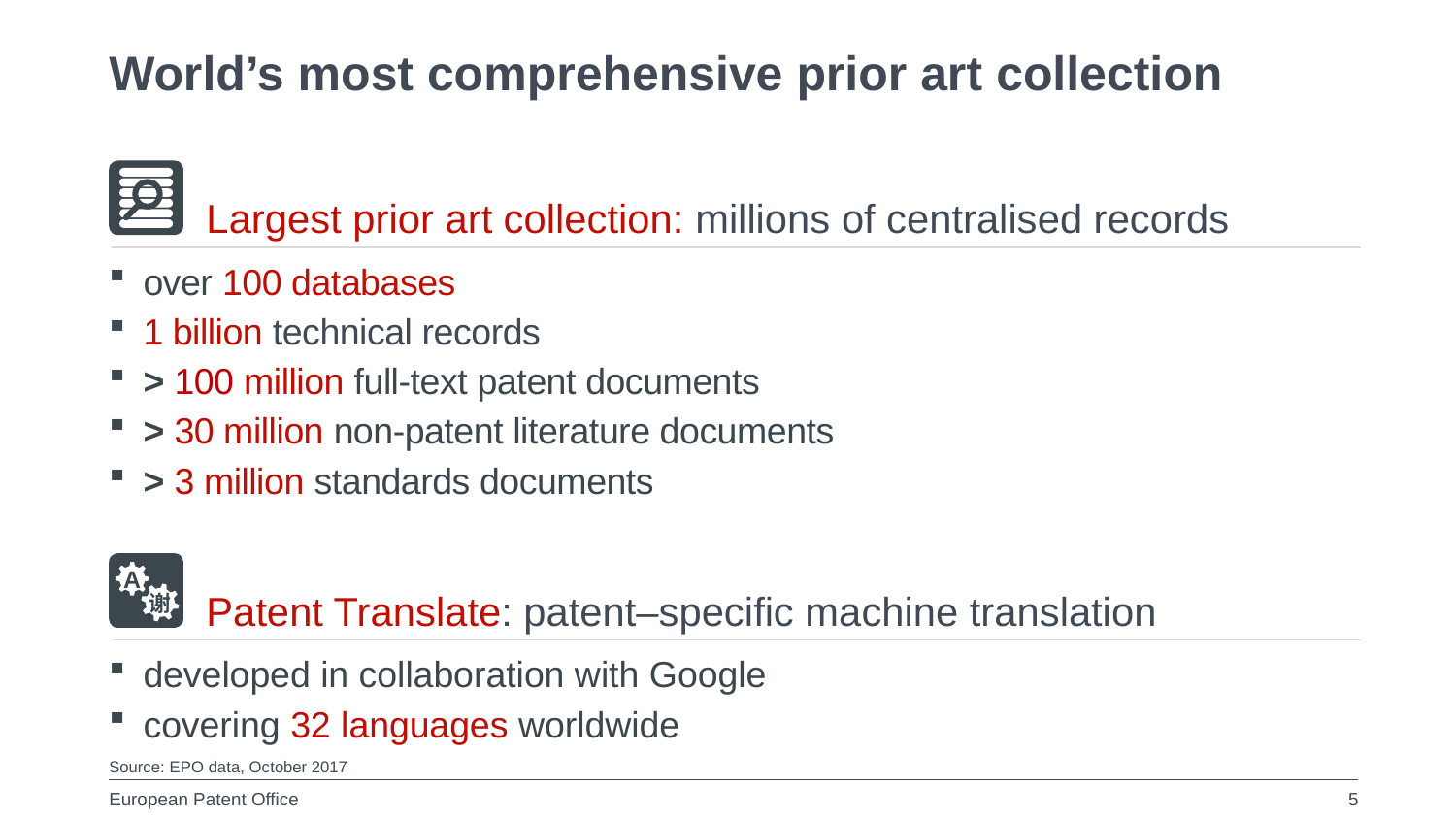

World’s most comprehensive prior art collection

Largest prior art collection: millions of centralised records
over 100 databases
1 billion technical records
> 100 million full-text patent documents
> 30 million non-patent literature documents
> 3 million standards documents

A

谢
Patent Translate: patent–specific machine translation
developed in collaboration with Google
covering 32 languages worldwide
Source: EPO data, October 2017
5